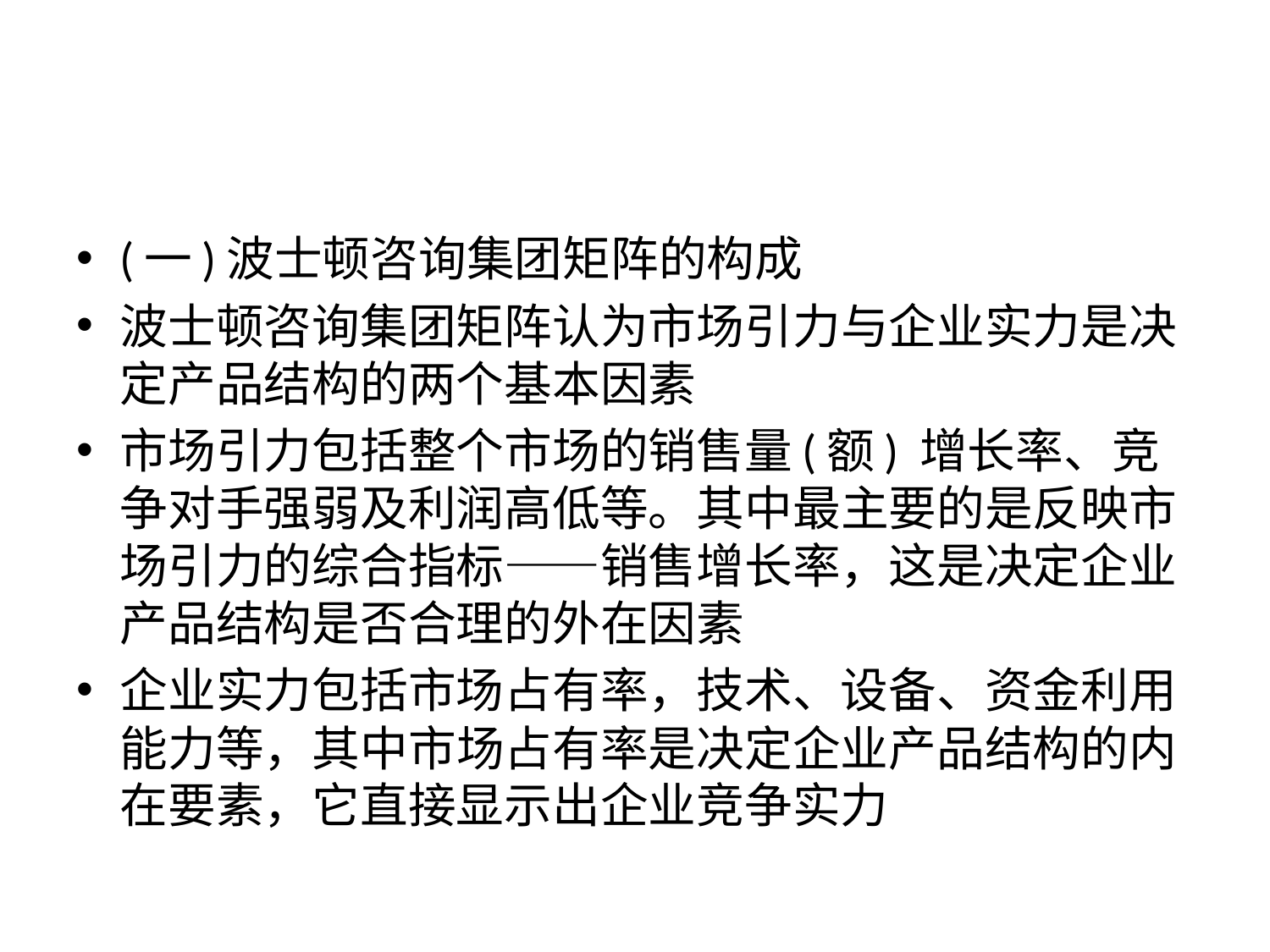

#
(一)波士顿咨询集团矩阵的构成
波士顿咨询集团矩阵认为市场引力与企业实力是决定产品结构的两个基本因素
市场引力包括整个市场的销售量(额) 增长率、竞争对手强弱及利润高低等。其中最主要的是反映市场引力的综合指标——销售增长率，这是决定企业产品结构是否合理的外在因素
企业实力包括市场占有率，技术、设备、资金利用能力等，其中市场占有率是决定企业产品结构的内在要素，它直接显示出企业竞争实力